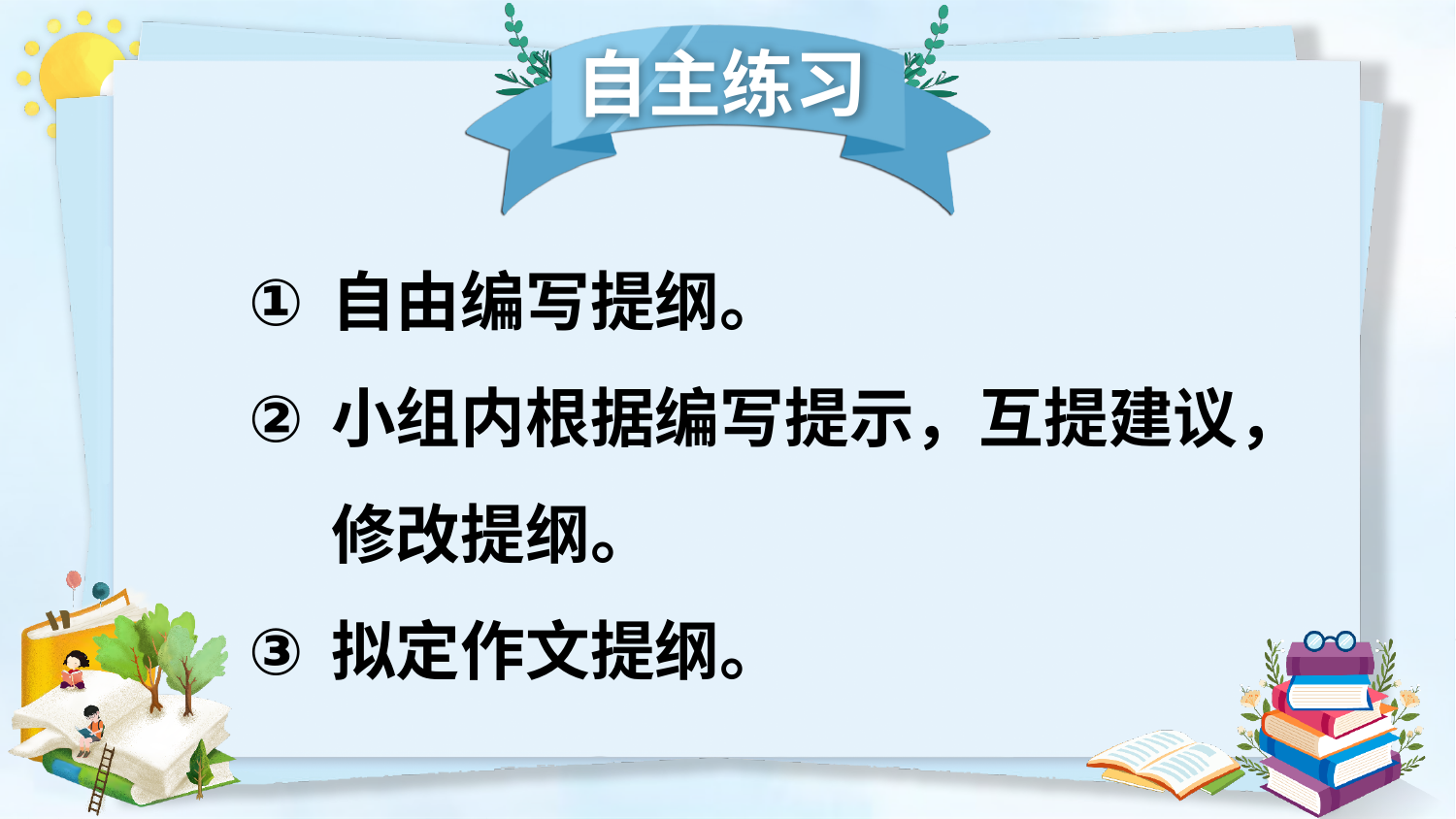

自主练习
自由编写提纲。
小组内根据编写提示，互提建议，修改提纲。
拟定作文提纲。